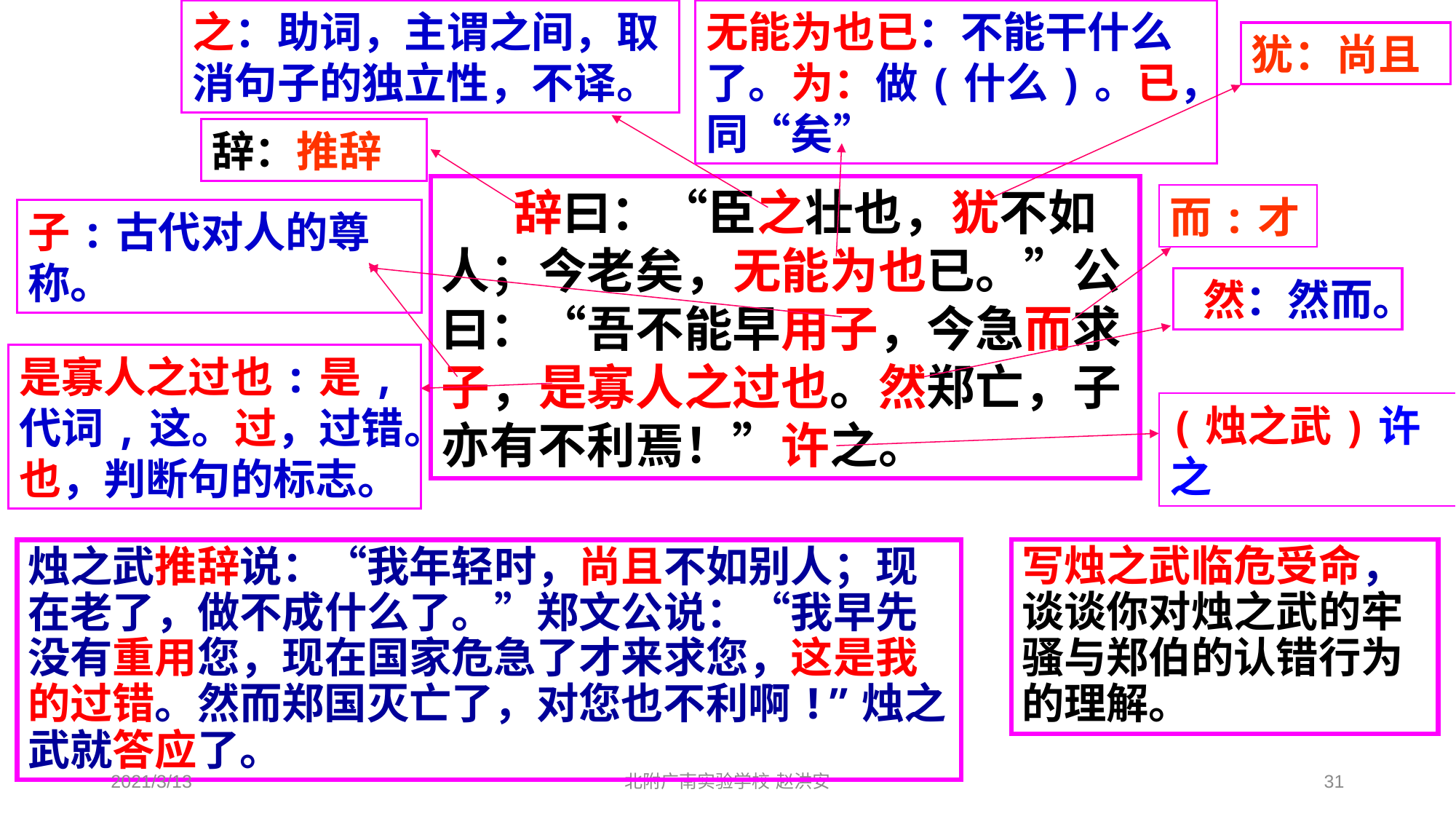

无能为也已：不能干什么了。为：做(什么)。已，同“矣”
之：助词，主谓之间，取消句子的独立性，不译。
犹：尚且

辞：推辞

　　辞曰：“臣之壮也，犹不如人；今老矣，无能为也已。”公曰：“吾不能早用子，今急而求子，是寡人之过也。然郑亡，子亦有不利焉！”许之。
而:才
子:古代对人的尊称。

然：然而。

是寡人之过也:是,代词,这。过，过错。也，判断句的标志。

(烛之武)许之

写烛之武临危受命，谈谈你对烛之武的牢骚与郑伯的认错行为的理解。
烛之武推辞说：“我年轻时，尚且不如别人；现在老了，做不成什么了。”郑文公说：“我早先没有重用您，现在国家危急了才来求您，这是我的过错。然而郑国灭亡了，对您也不利啊!”烛之武就答应了。
2021/3/13
北附广南实验学校 赵洪安
31